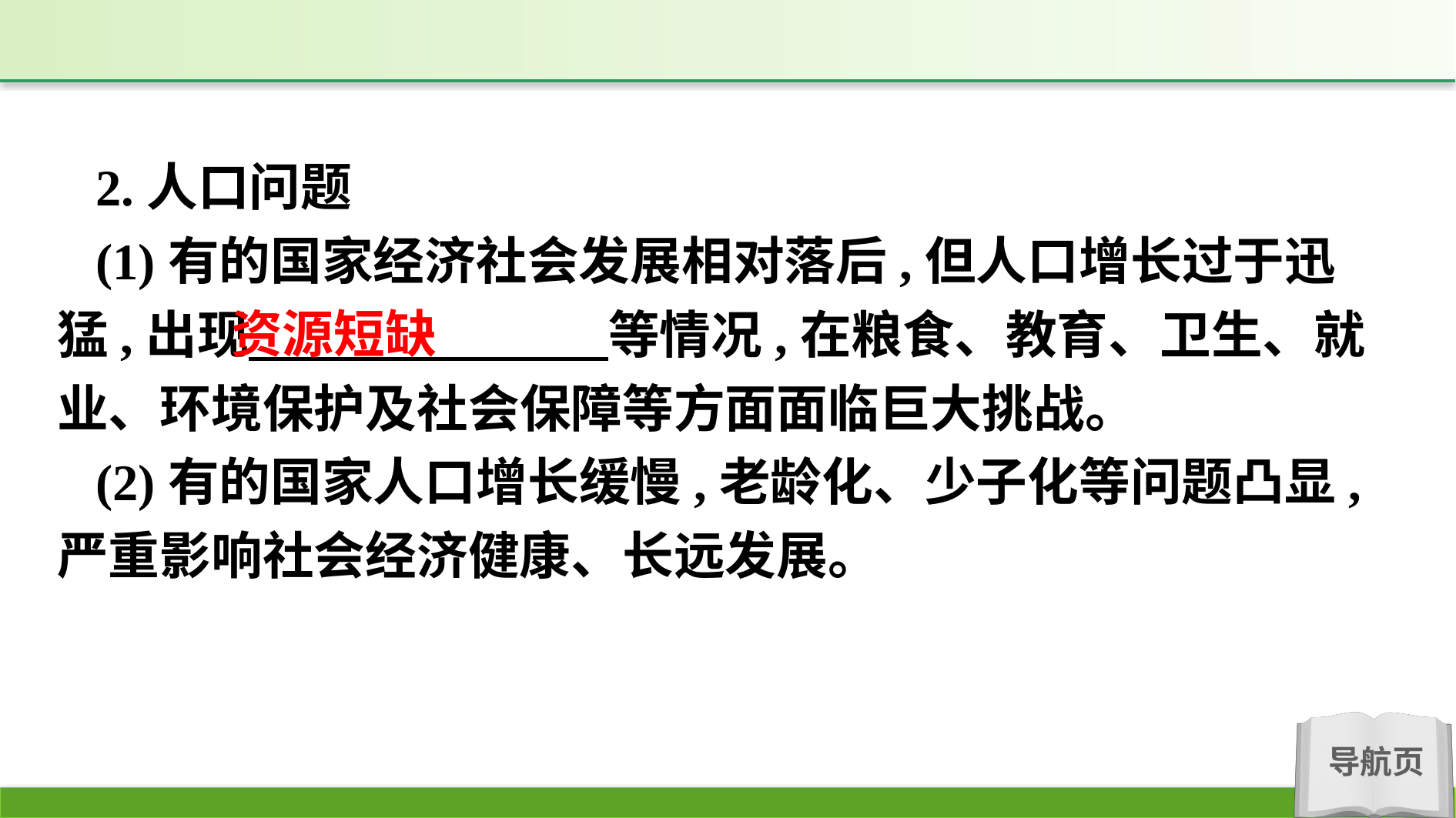

2.人口问题
(1)有的国家经济社会发展相对落后,但人口增长过于迅猛,出现　　　　　　　等情况,在粮食、教育、卫生、就业、环境保护及社会保障等方面面临巨大挑战。
(2)有的国家人口增长缓慢,老龄化、少子化等问题凸显,严重影响社会经济健康、长远发展。
资源短缺